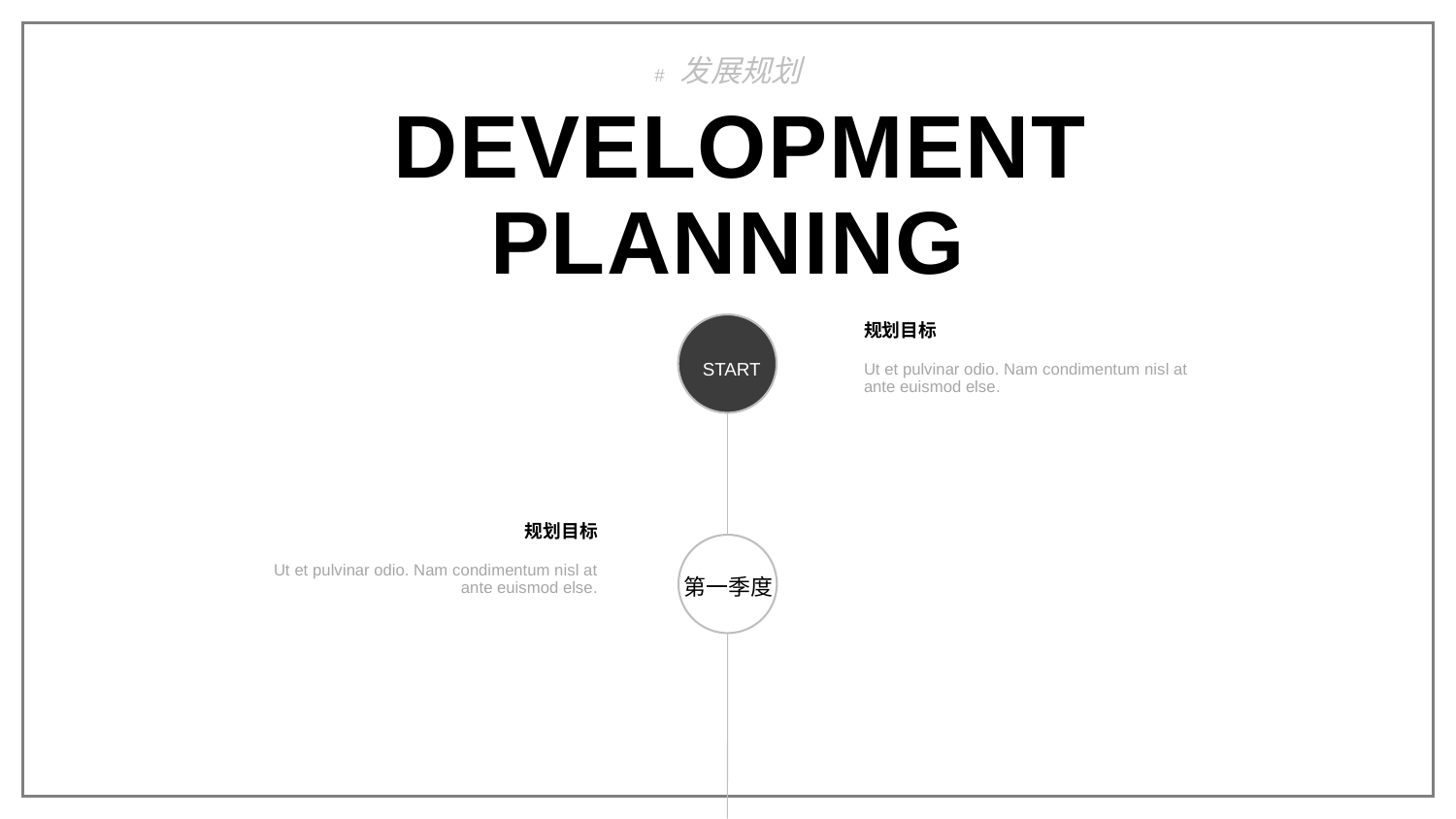

# 发展规划
 DEVELOPMENT PLANNING

START
规划目标
Ut et pulvinar odio. Nam condimentum nisl at ante euismod else.
规划目标
Ut et pulvinar odio. Nam condimentum nisl at ante euismod else.

第一季度